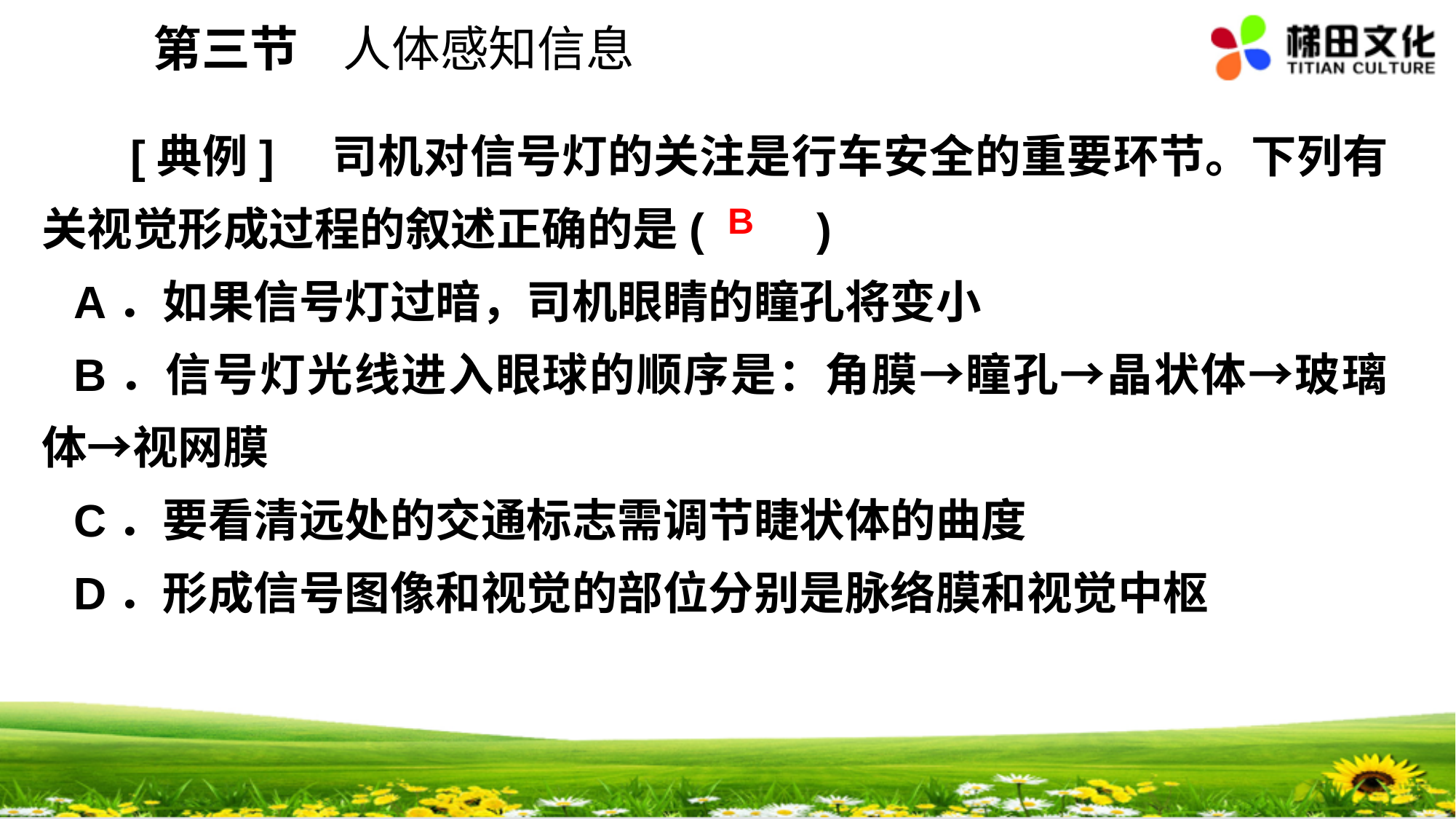

第三节    人体感知信息
　[典例]　司机对信号灯的关注是行车安全的重要环节。下列有关视觉形成过程的叙述正确的是(　　)
A．如果信号灯过暗，司机眼睛的瞳孔将变小
B．信号灯光线进入眼球的顺序是：角膜→瞳孔→晶状体→玻璃体→视网膜
C．要看清远处的交通标志需调节睫状体的曲度
D．形成信号图像和视觉的部位分别是脉络膜和视觉中枢
B